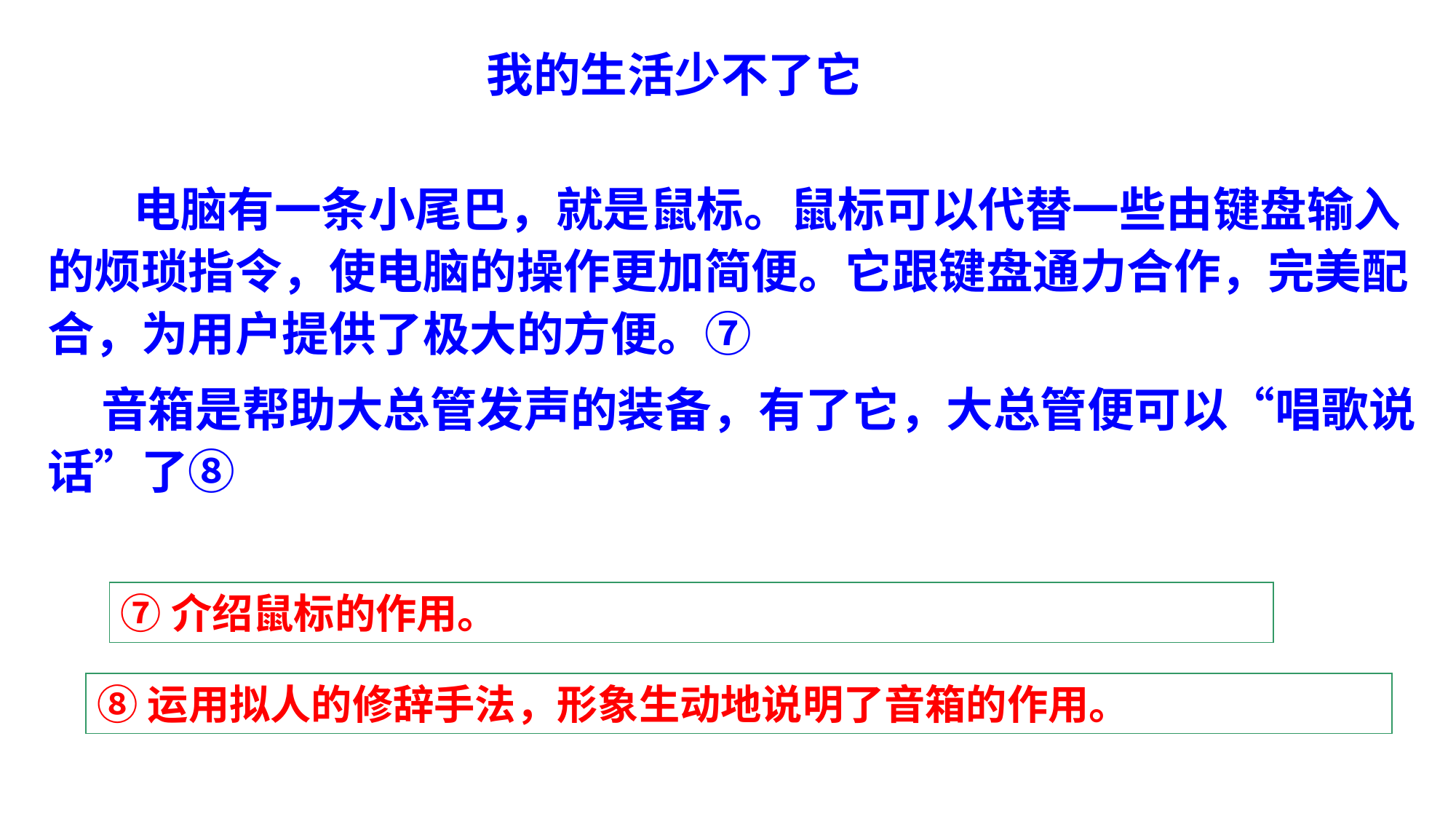

我的生活少不了它
       电脑有一条小尾巴，就是鼠标。鼠标可以代替一些由键盘输入的烦琐指令，使电脑的操作更加简便。它跟键盘通力合作，完美配合，为用户提供了极大的方便。⑦
    音箱是帮助大总管发声的装备，有了它，大总管便可以“唱歌说话”了⑧
⑦介绍鼠标的作用。
⑧运用拟人的修辞手法，形象生动地说明了音箱的作用。